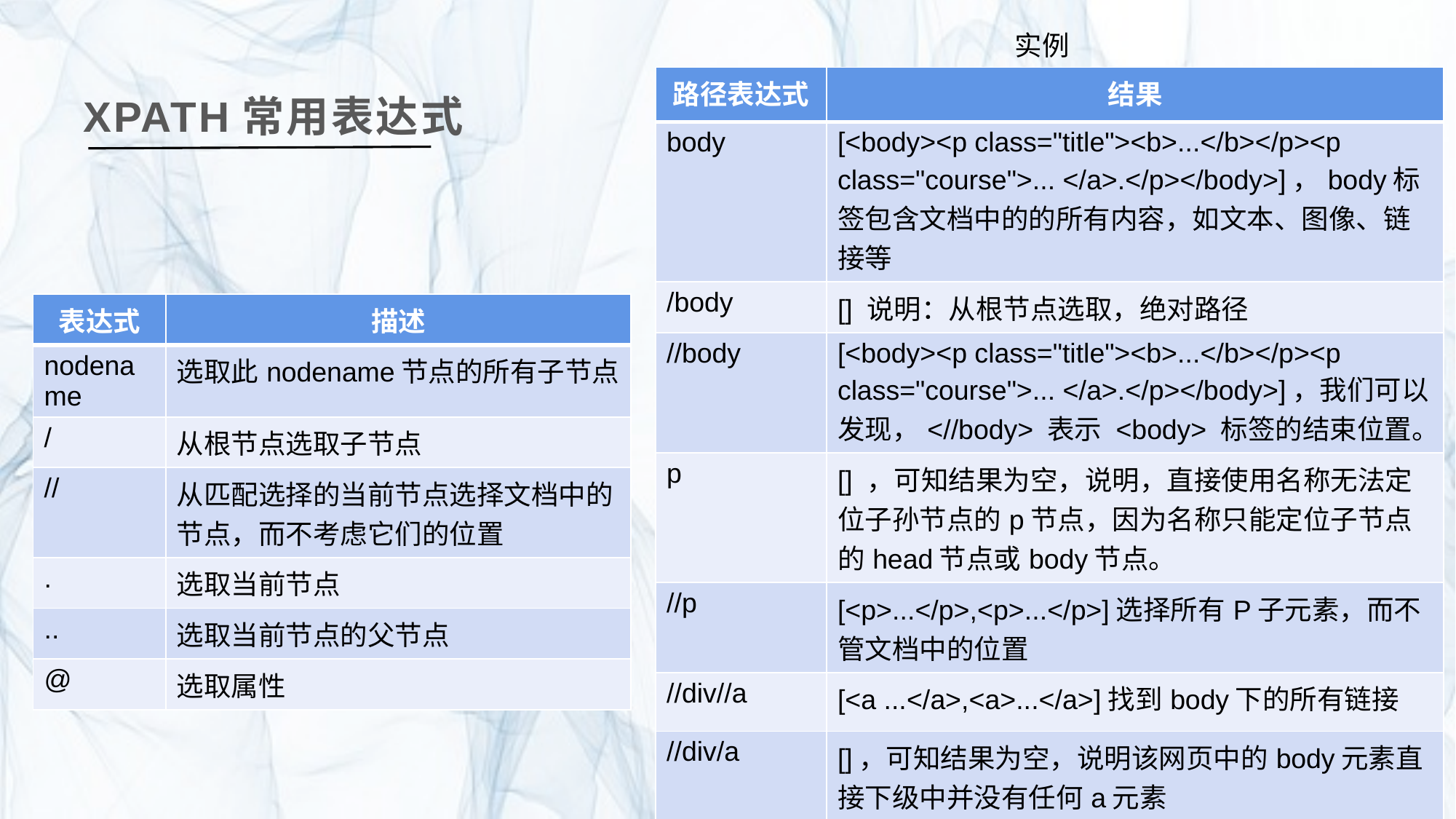

实例
| 路径表达式 | 结果 |
| --- | --- |
| body | [<body><p class="title"><b>...</b></p><p class="course">... </a>.</p></body>]，body标签包含文档中的的所有内容，如文本、图像、链接等 |
| /body | [] 说明：从根节点选取，绝对路径 |
| //body | [<body><p class="title"><b>...</b></p><p class="course">... </a>.</p></body>]，我们可以发现，<//body> 表示 <body> 标签的结束位置。 |
| p | [] ，可知结果为空，说明，直接使用名称无法定位子孙节点的p节点，因为名称只能定位子节点的head节点或body节点。 |
| //p | [<p>...</p>,<p>...</p>]选择所有P子元素，而不管文档中的位置 |
| //div//a | [<a ...</a>,<a>...</a>]找到body下的所有链接 |
| //div/a | []，可知结果为空，说明该网页中的body元素直接下级中并没有任何a元素 |
| //p/@class | ['title', 'course']，可知该网页中的，这个表达式表示匹配所有`<p>`元素，并检查它们的`class`属性。 |
XPATH常用表达式
| 表达式 | 描述 |
| --- | --- |
| nodename | 选取此nodename节点的所有子节点 |
| / | 从根节点选取子节点 |
| // | 从匹配选择的当前节点选择文档中的节点，而不考虑它们的位置 |
| . | 选取当前节点 |
| .. | 选取当前节点的父节点 |
| @ | 选取属性 |
40